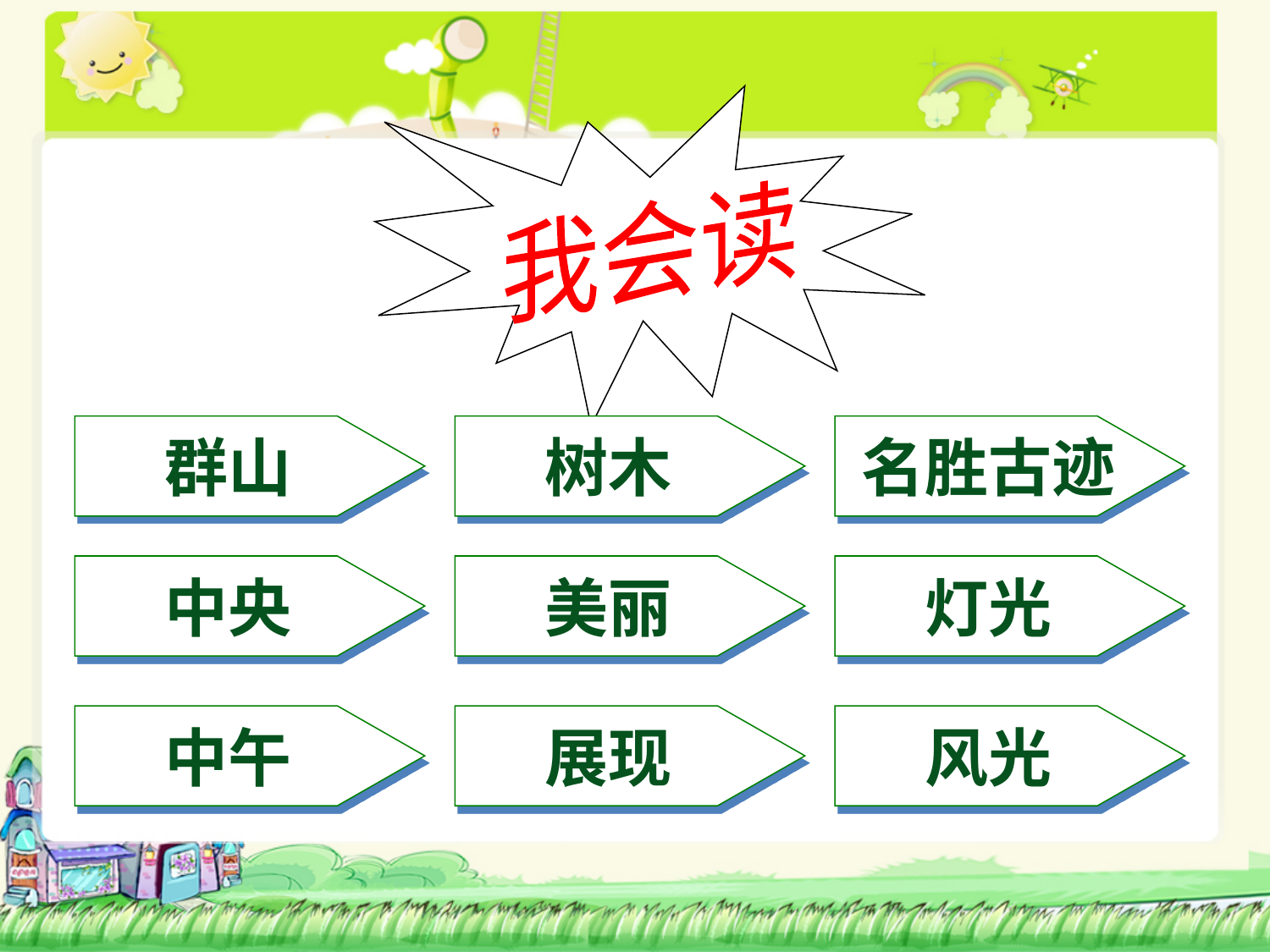

我会读
群山
树木
名胜古迹
中央
美丽
灯光

中午
展现
风光